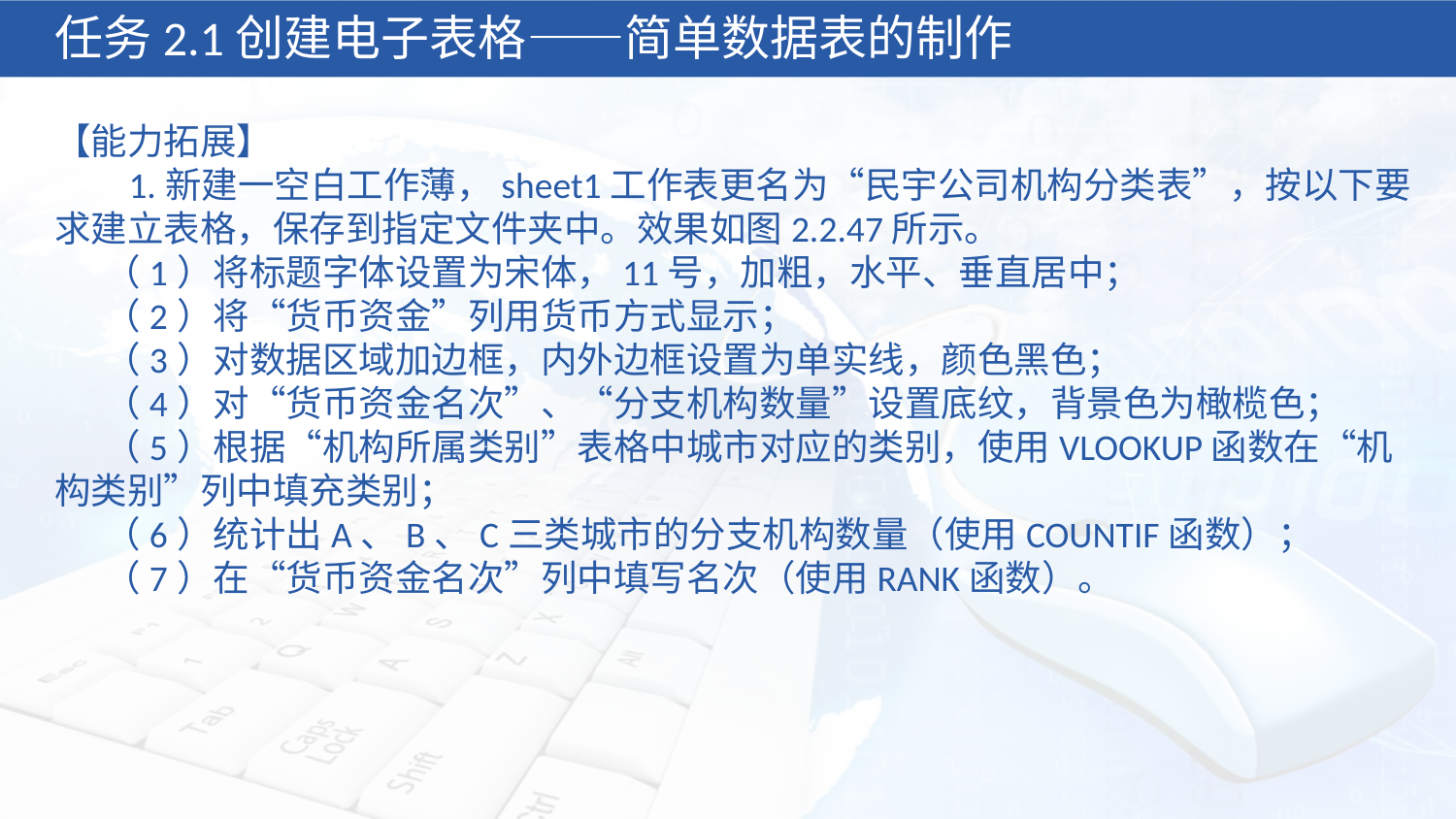

任务2.1创建电子表格——简单数据表的制作
【能力拓展】
         1.新建一空白工作薄，sheet1工作表更名为“民宇公司机构分类表”，按以下要求建立表格，保存到指定文件夹中。效果如图2.2.47所示。
     （1）将标题字体设置为宋体，11号，加粗，水平、垂直居中；
     （2）将“货币资金”列用货币方式显示；
     （3）对数据区域加边框，内外边框设置为单实线，颜色黑色；
     （4）对“货币资金名次”、“分支机构数量”设置底纹，背景色为橄榄色；
     （5）根据“机构所属类别”表格中城市对应的类别，使用VLOOKUP函数在“机构类别”列中填充类别；
     （6）统计出A、B、C三类城市的分支机构数量（使用COUNTIF函数）；
     （7）在“货币资金名次”列中填写名次（使用RANK函数）。